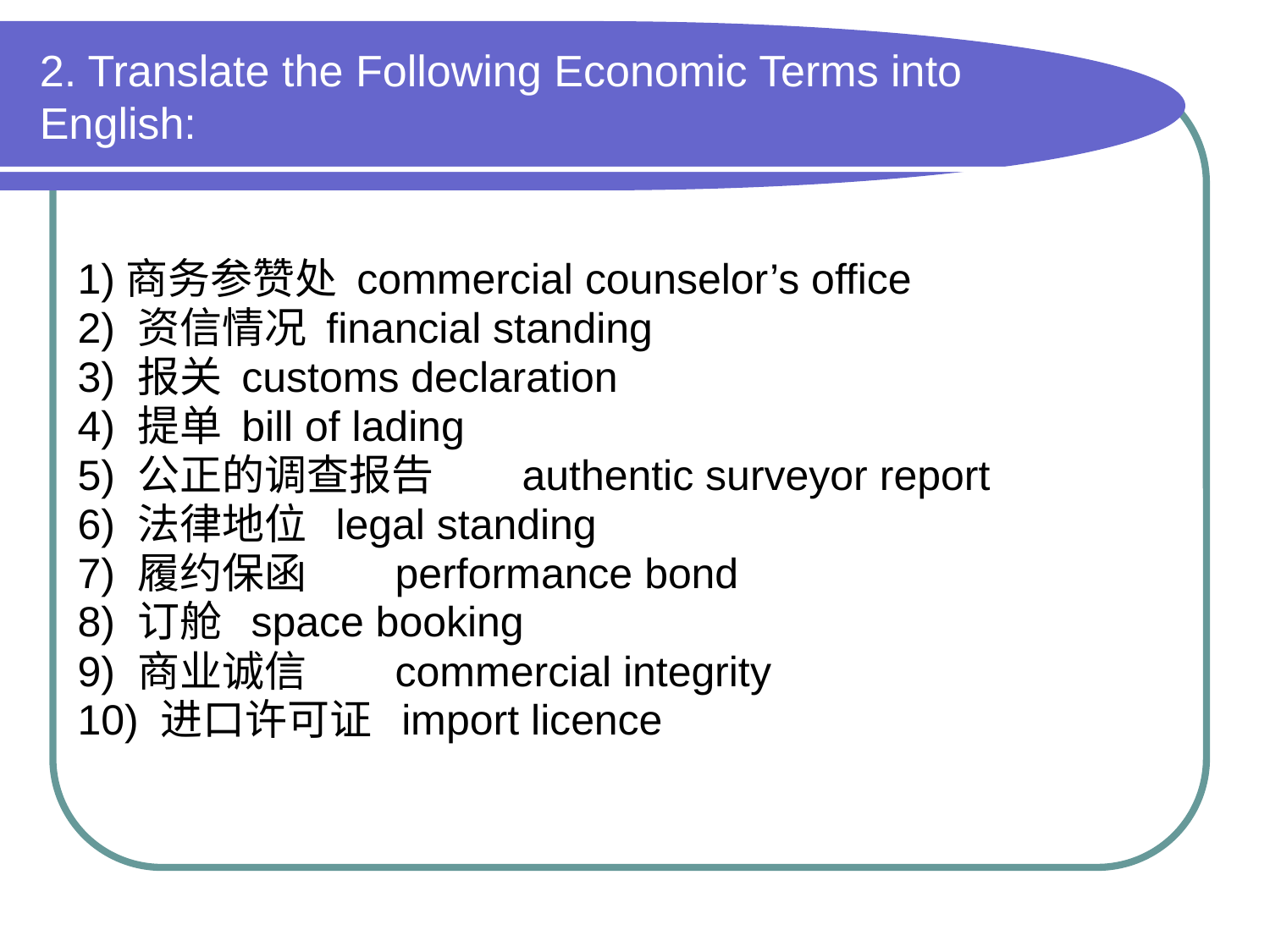

# 2. Translate the Following Economic Terms into English:

1)商务参赞处 commercial counselor’s office
2) 资信情况 financial standing
3) 报关 customs declaration
4) 提单 bill of lading
5) 公正的调查报告 	authentic surveyor report
6) 法律地位  legal standing
7) 履约保函	performance bond
8) 订舱  space booking
9) 商业诚信	commercial integrity
10) 进口许可证  import licence